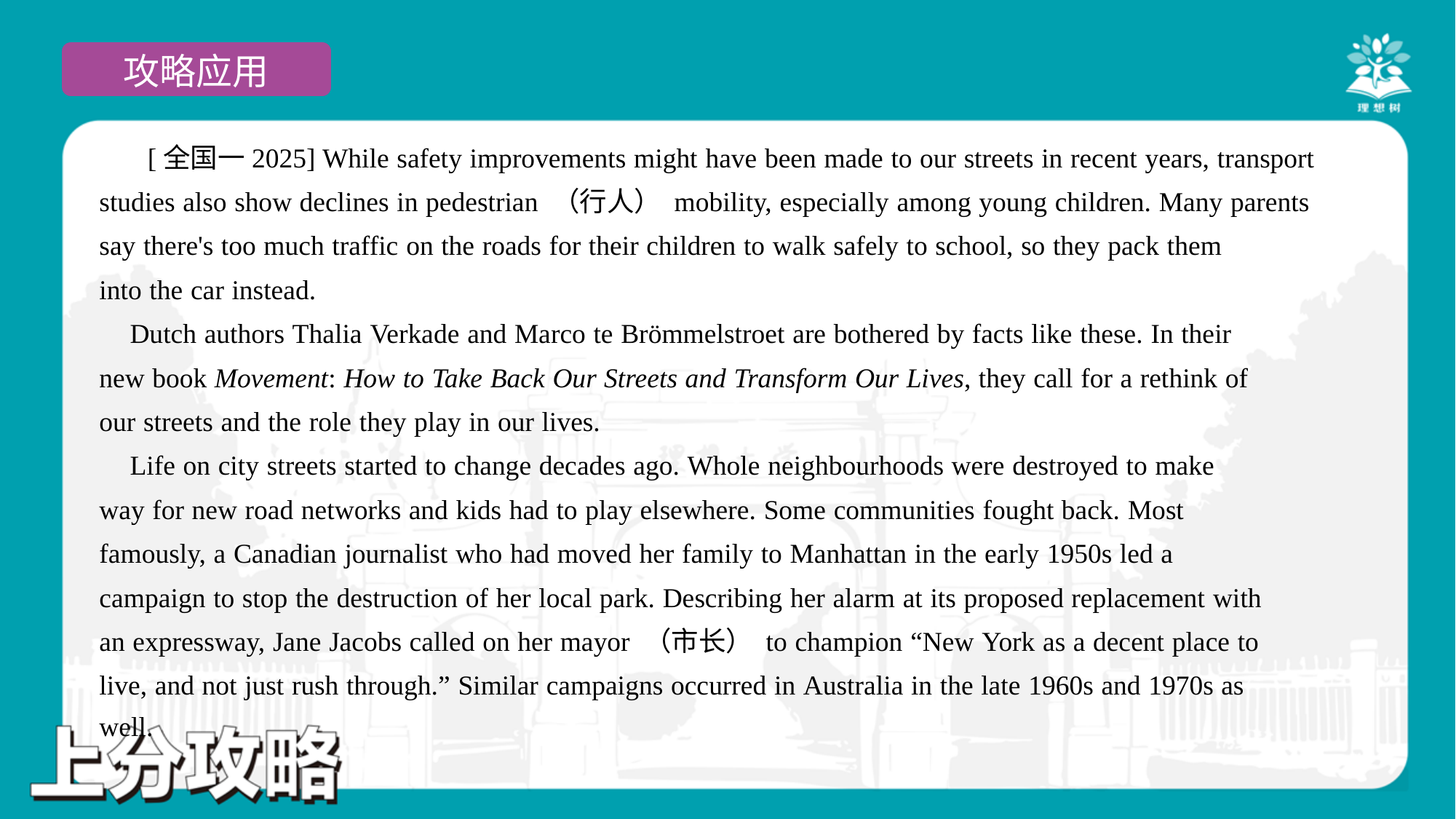

[全国一2025] While safety improvements might have been made to our streets in recent years, transport
studies also show declines in pedestrian （行人） mobility, especially among young children. Many parents
say there's too much traffic on the roads for their children to walk safely to school, so they pack them
into the car instead.
    Dutch authors Thalia Verkade and Marco te Brömmelstroet are bothered by facts like these. In their
new book Movement: How to Take Back Our Streets and Transform Our Lives, they call for a rethink of
our streets and the role they play in our lives.
    Life on city streets started to change decades ago. Whole neighbourhoods were destroyed to make
way for new road networks and kids had to play elsewhere. Some communities fought back. Most
famously, a Canadian journalist who had moved her family to Manhattan in the early 1950s led a
campaign to stop the destruction of her local park. Describing her alarm at its proposed replacement with
an expressway, Jane Jacobs called on her mayor （市长） to champion “New York as a decent place to
live, and not just rush through.” Similar campaigns occurred in Australia in the late 1960s and 1970s as
well.